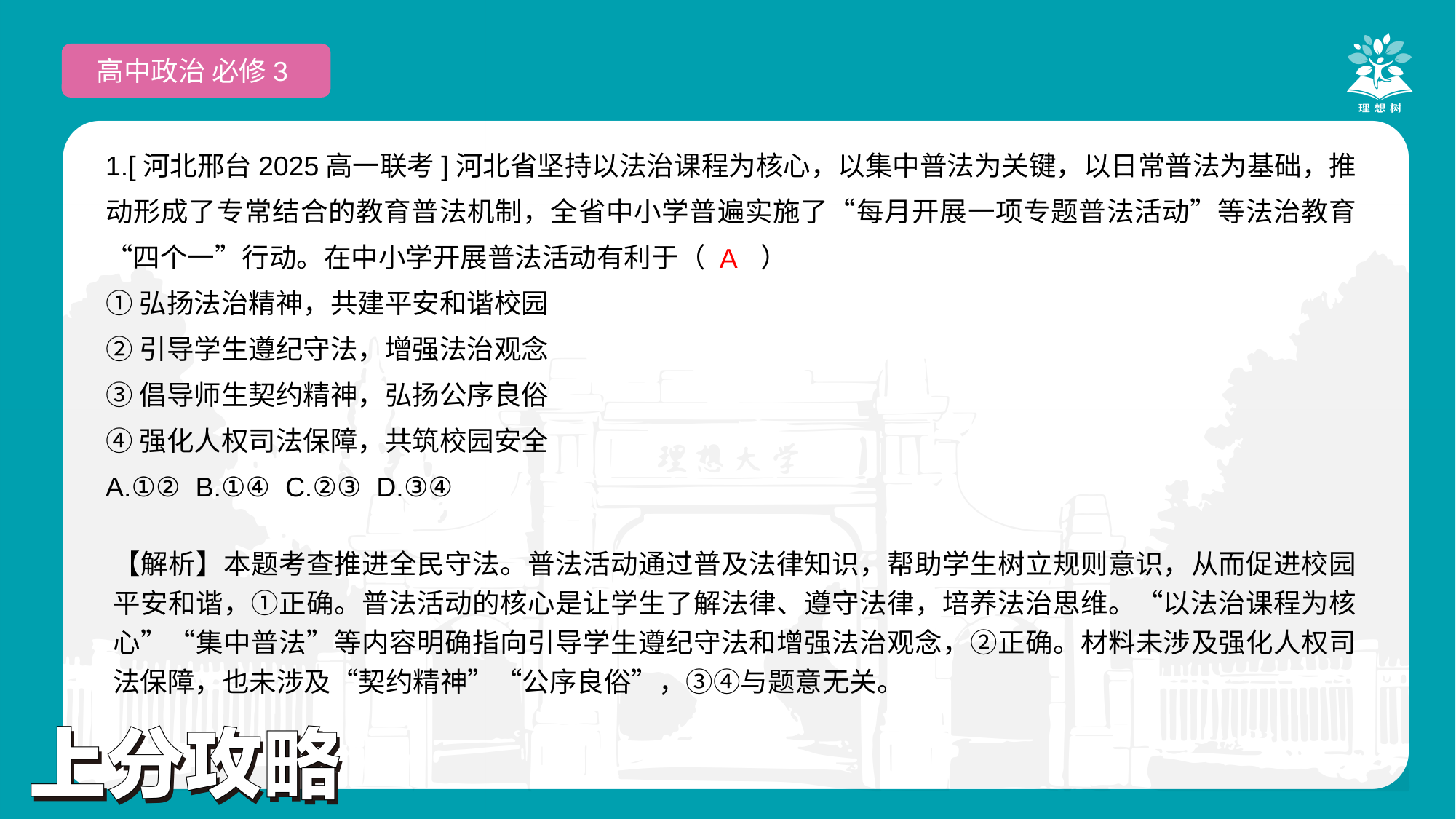

高中政治 必修3
1.[河北邢台2025高一联考]河北省坚持以法治课程为核心，以集中普法为关键，以日常普法为基础，推动形成了专常结合的教育普法机制，全省中小学普遍实施了“每月开展一项专题普法活动”等法治教育“四个一”行动。在中小学开展普法活动有利于（　　）
①弘扬法治精神，共建平安和谐校园
②引导学生遵纪守法，增强法治观念
③倡导师生契约精神，弘扬公序良俗
④强化人权司法保障，共筑校园安全
A.①②  B.①④  C.②③  D.③④
 A
【解析】本题考查推进全民守法。普法活动通过普及法律知识，帮助学生树立规则意识，从而促进校园平安和谐，①正确。普法活动的核心是让学生了解法律、遵守法律，培养法治思维。“以法治课程为核心”“集中普法”等内容明确指向引导学生遵纪守法和增强法治观念，②正确。材料未涉及强化人权司法保障，也未涉及“契约精神”“公序良俗”，③④与题意无关。